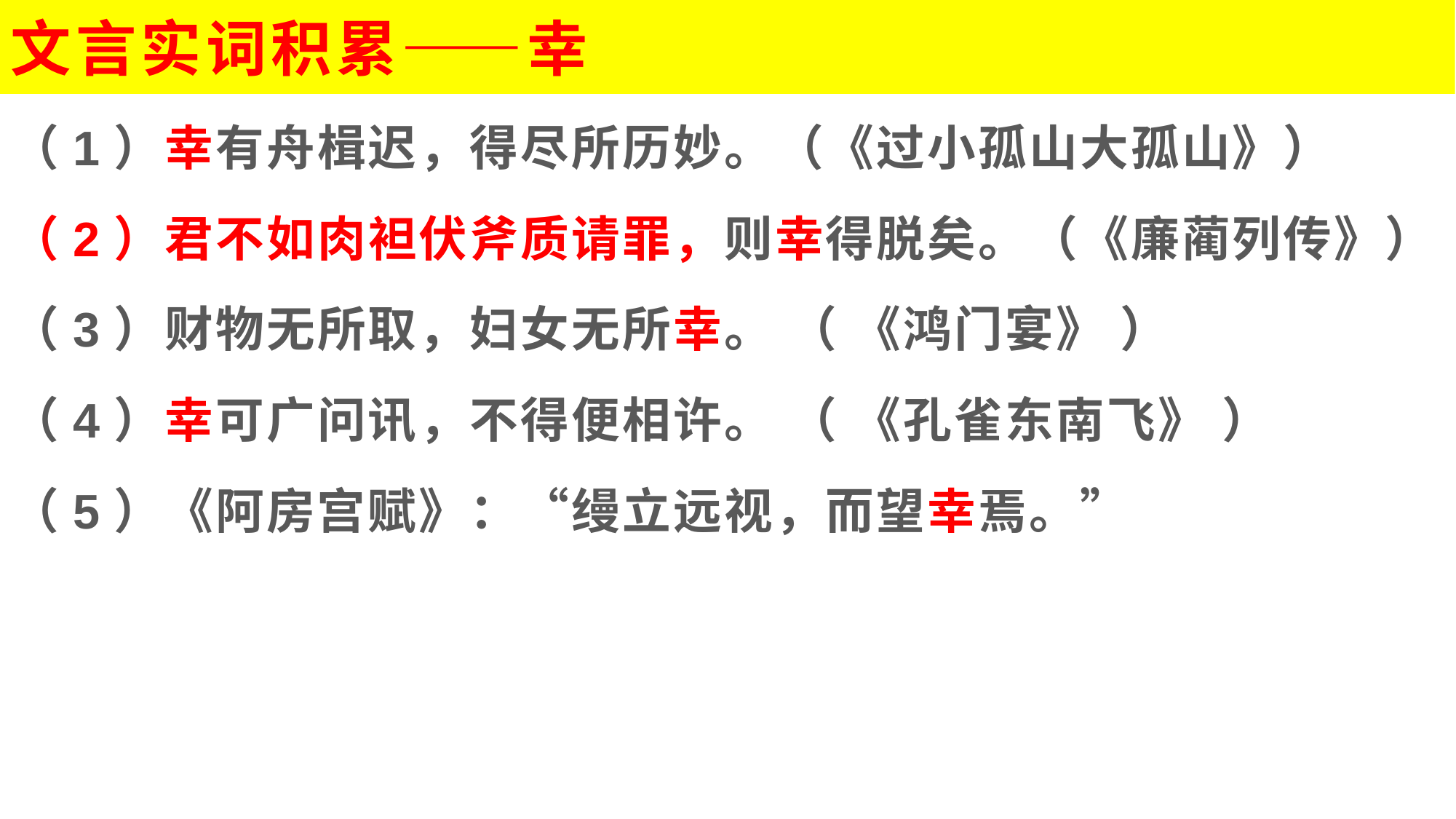

# 文言实词积累——幸
（1）幸有舟楫迟，得尽所历妙。（《过小孤山大孤山》）
（2）君不如肉袒伏斧质请罪，则幸得脱矣。（《廉蔺列传》）
（3）财物无所取，妇女无所幸。 （ 《鸿门宴》 ）
（4）幸可广问讯，不得便相许。 （ 《孔雀东南飞》 ）
（5）《阿房宫赋》：“缦立远视，而望幸焉。”